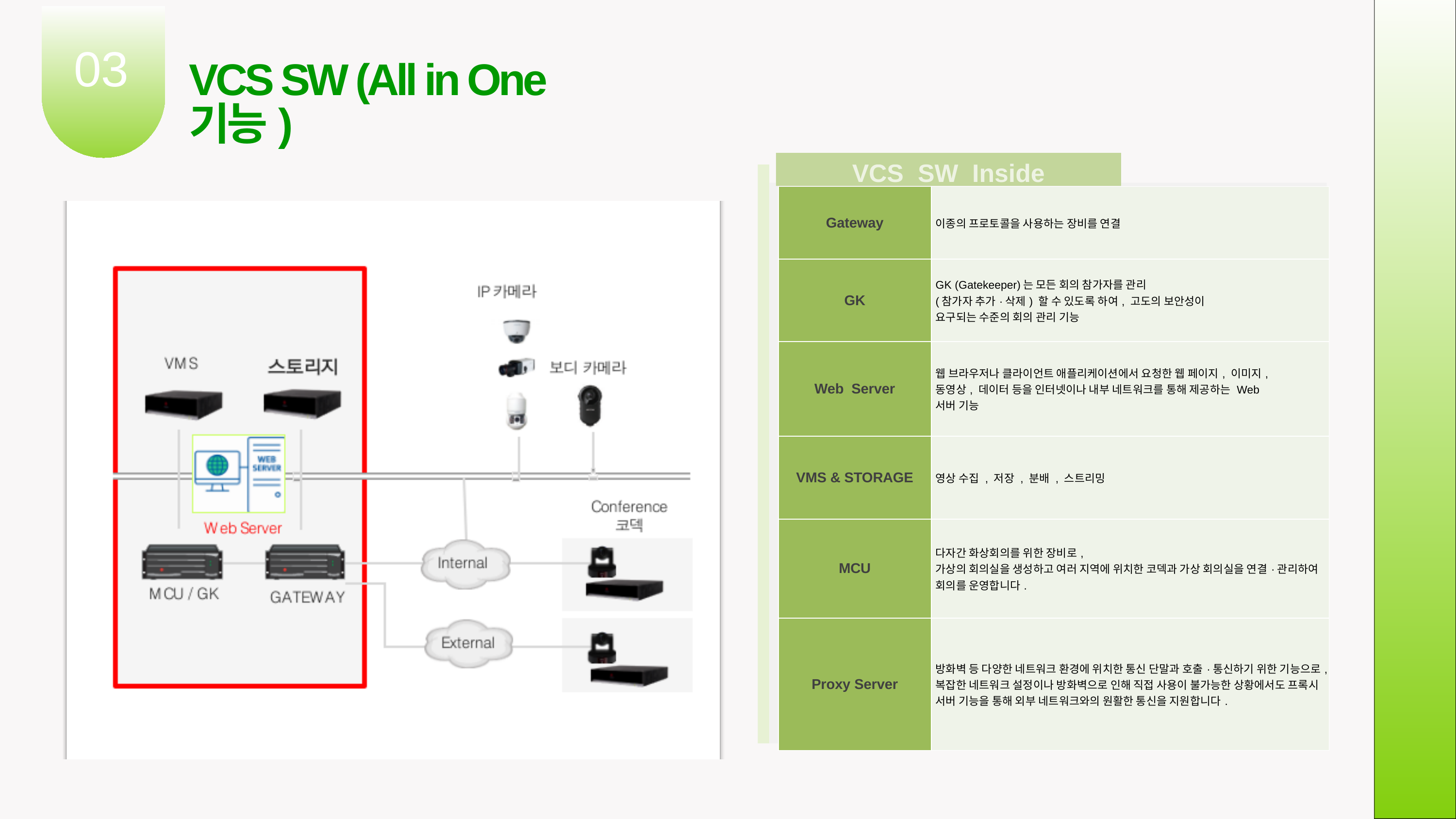

03
VCS SW (All in One 기능)
VCS  SW  Inside

| Gateway | 이종의 프로토콜을 사용하는 장비를 연결 |
| --- | --- |
| GK | GK (Gatekeeper)는 모든 회의 참가자를 관리 (참가자 추가·삭제) 할 수 있도록 하여, 고도의 보안성이 요구되는 수준의 회의 관리 기능 |
| Web Server | 웹 브라우저나 클라이언트 애플리케이션에서 요청한 웹 페이지, 이미지, 동영상, 데이터 등을 인터넷이나 내부 네트워크를 통해 제공하는 Web 서버 기능 |
| VMS & STORAGE | 영상 수집 , 저장 , 분배 , 스트리밍 |
| MCU | 다자간 화상회의를 위한 장비로, 가상의 회의실을 생성하고 여러 지역에 위치한 코덱과 가상 회의실을 연결·관리하여 회의를 운영합니다. |
| Proxy Server | 방화벽 등 다양한 네트워크 환경에 위치한 통신 단말과 호출·통신하기 위한 기능으로, 복잡한 네트워크 설정이나 방화벽으로 인해 직접 사용이 불가능한 상황에서도 프록시 서버 기능을 통해 외부 네트워크와의 원활한 통신을 지원합니다. |